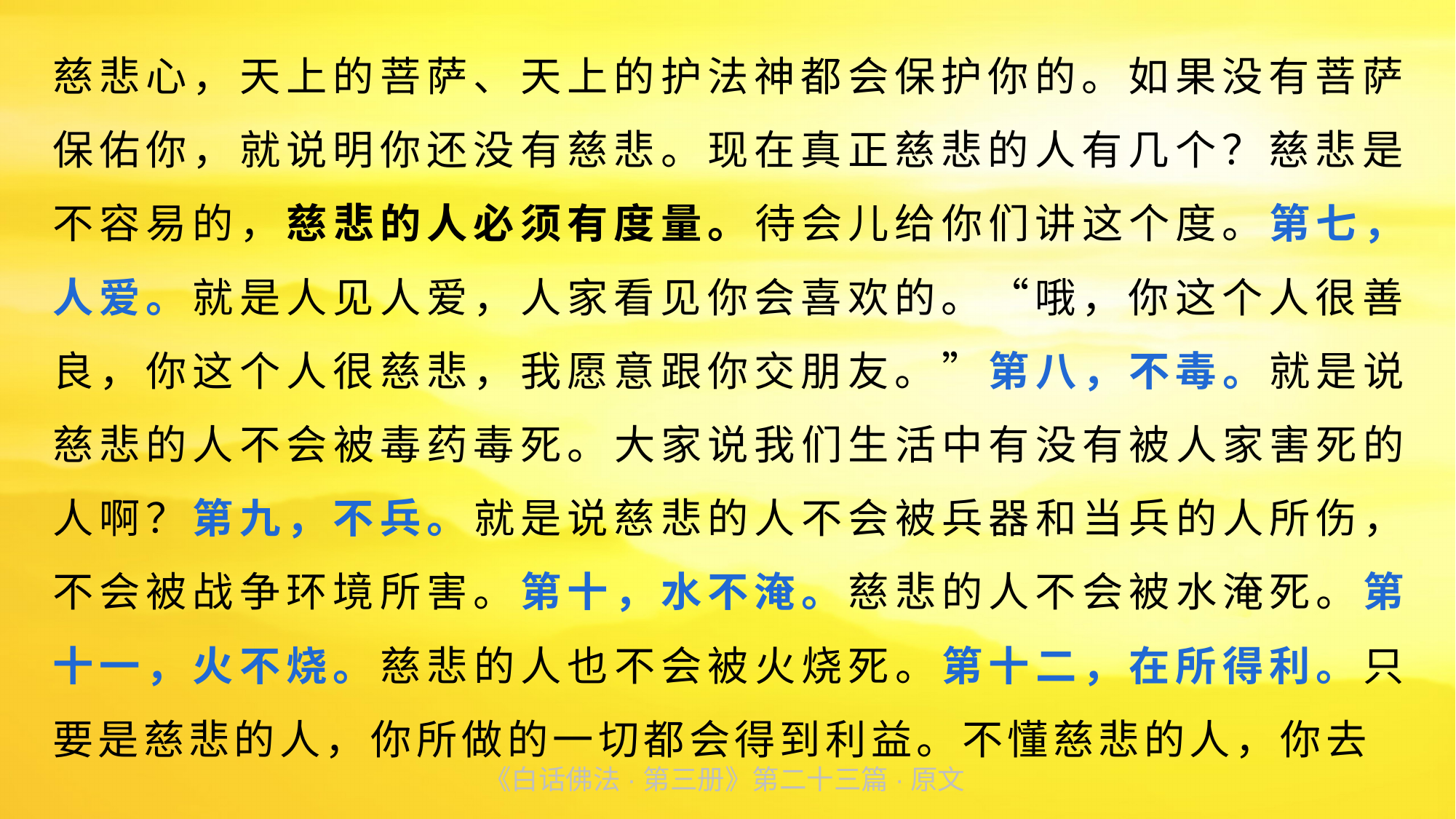

慈悲心，天上的菩萨、天上的护法神都会保护你的。如果没有菩萨保佑你，就说明你还没有慈悲。现在真正慈悲的人有几个？慈悲是不容易的，慈悲的人必须有度量。待会儿给你们讲这个度。第七，人爱。就是人见人爱，人家看见你会喜欢的。“哦，你这个人很善良，你这个人很慈悲，我愿意跟你交朋友。”第八，不毒。就是说慈悲的人不会被毒药毒死。大家说我们生活中有没有被人家害死的人啊？第九，不兵。就是说慈悲的人不会被兵器和当兵的人所伤，不会被战争环境所害。第十，水不淹。慈悲的人不会被水淹死。第十一，火不烧。慈悲的人也不会被火烧死。第十二，在所得利。只要是慈悲的人，你所做的一切都会得到利益。不懂慈悲的人，你去
《白话佛法·第三册》第二十三篇·原文